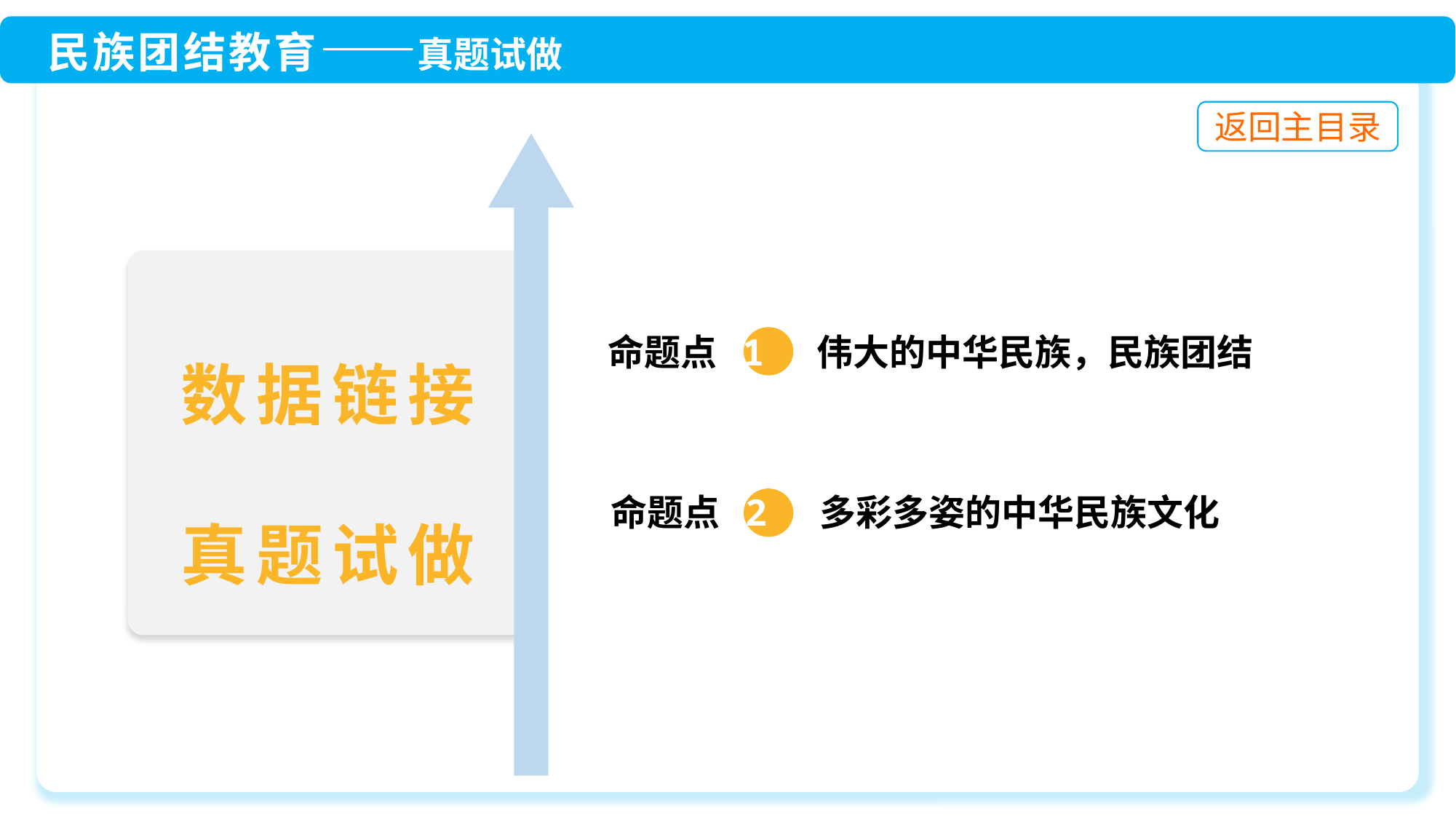

命题点  1  伟大的中华民族，民族团结

数据链接
真题试做
命题点  2  多彩多姿的中华民族文化